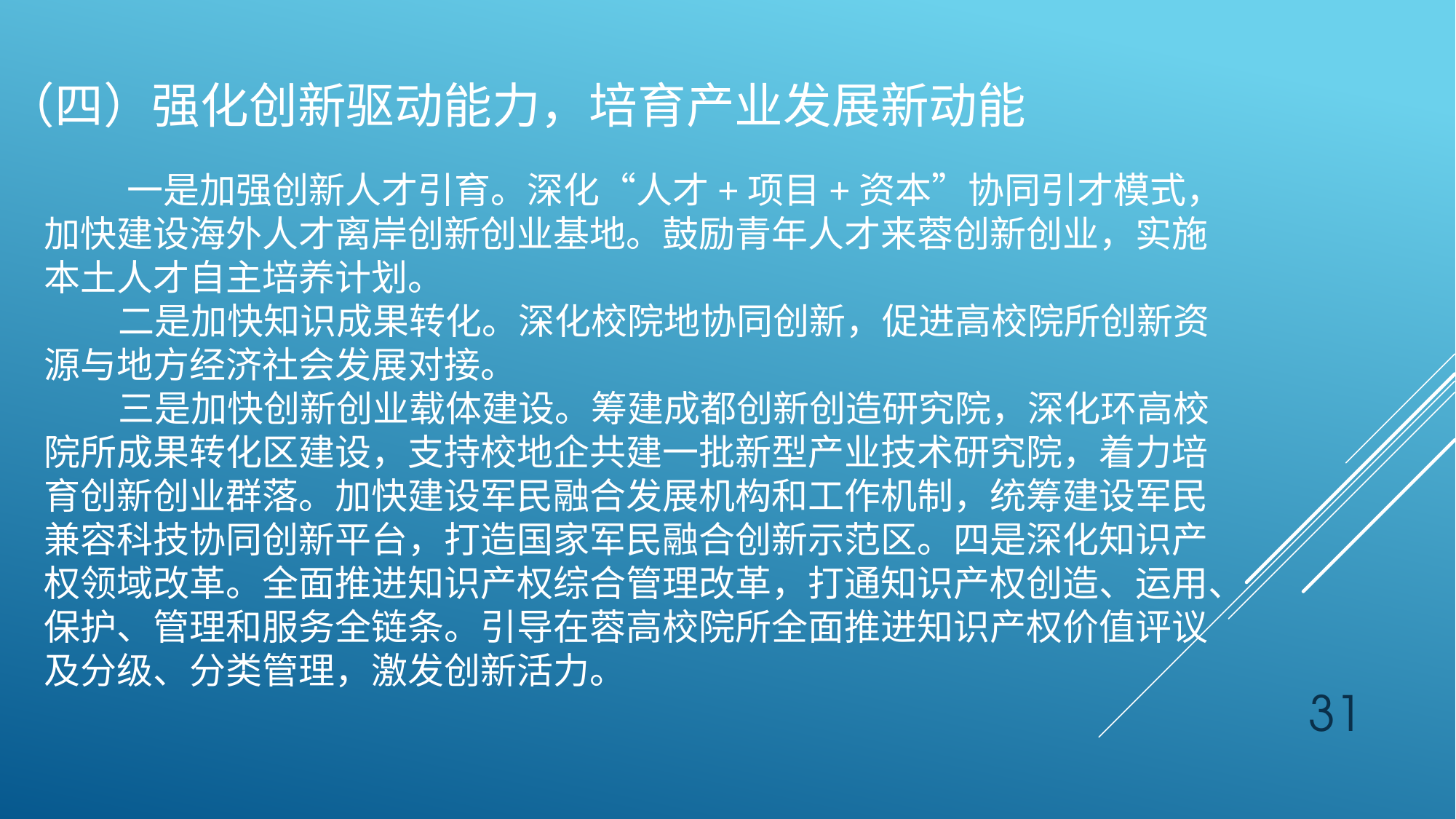

# （四）强化创新驱动能力，培育产业发展新动能
         一是加强创新人才引育。深化“人才+项目+资本”协同引才模式，加快建设海外人才离岸创新创业基地。鼓励青年人才来蓉创新创业，实施本土人才自主培养计划。
        二是加快知识成果转化。深化校院地协同创新，促进高校院所创新资源与地方经济社会发展对接。
        三是加快创新创业载体建设。筹建成都创新创造研究院，深化环高校院所成果转化区建设，支持校地企共建一批新型产业技术研究院，着力培育创新创业群落。加快建设军民融合发展机构和工作机制，统筹建设军民兼容科技协同创新平台，打造国家军民融合创新示范区。四是深化知识产权领域改革。全面推进知识产权综合管理改革，打通知识产权创造、运用、保护、管理和服务全链条。引导在蓉高校院所全面推进知识产权价值评议及分级、分类管理，激发创新活力。
31